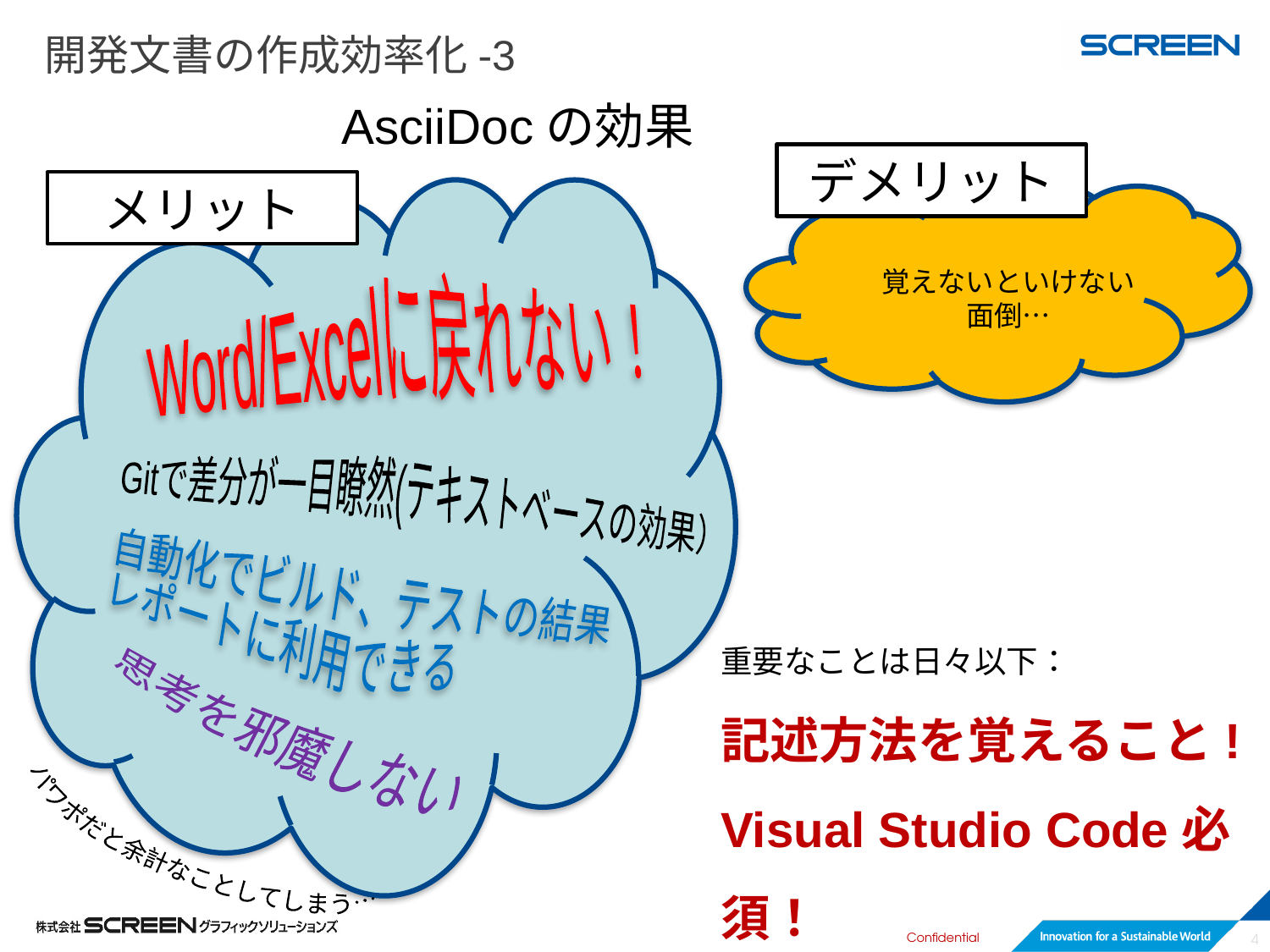

# 開発文書の作成効率化-3
AsciiDocの効果

デメリット
メリット

覚えないといけない
面倒…
Word/Excelに戻れない！
Gitで差分が一目瞭然(テキストベースの効果）
自動化でビルド、テストの結果
レポートに利用できる
重要なことは日々以下：
記述方法を覚えること!
Visual Studio Code必須！
思考を邪魔しない
パワポだと余計なことしてしまう…
4